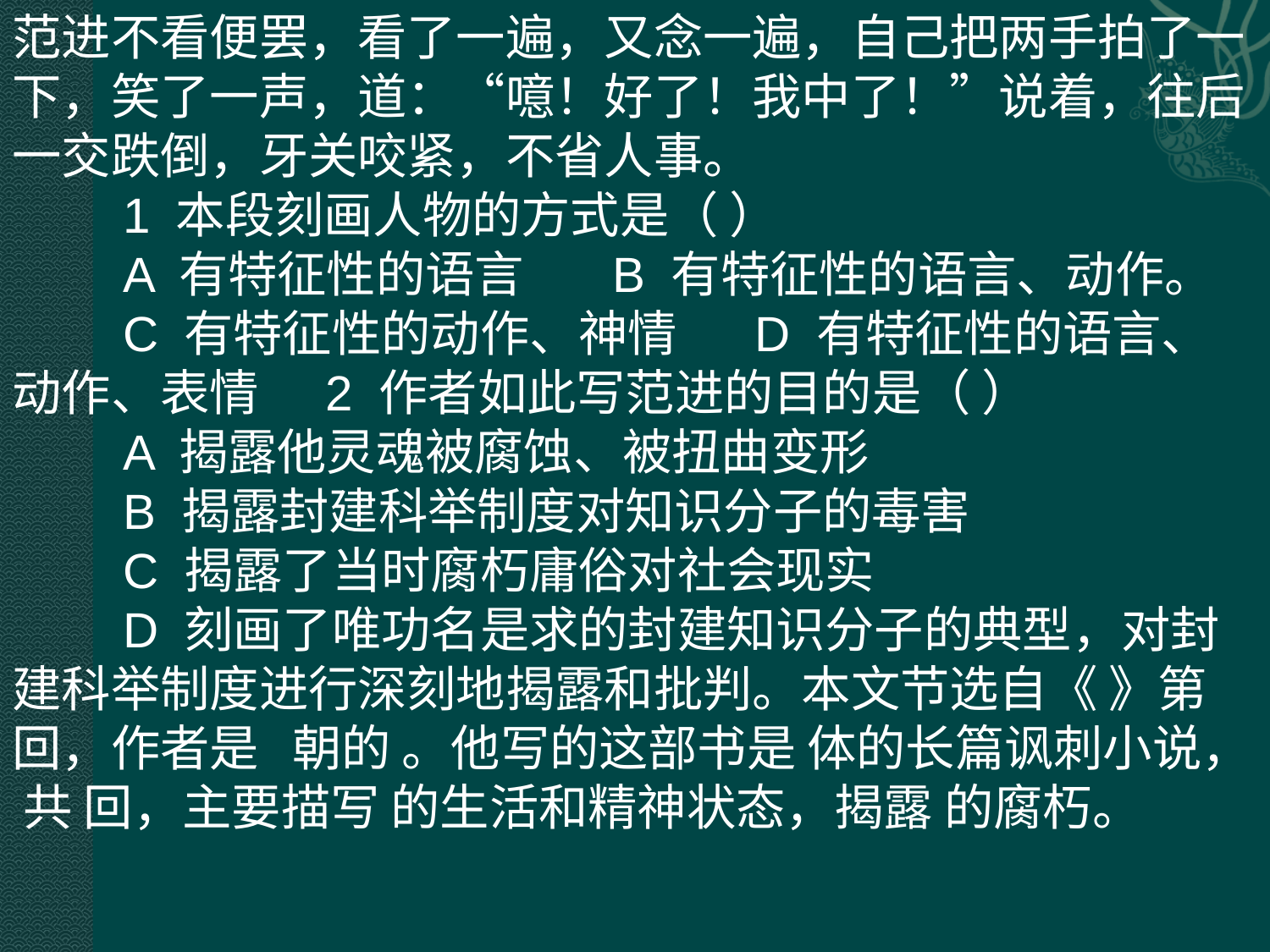

范进不看便罢，看了一遍，又念一遍，自己把两手拍了一下，笑了一声，道：“噫！好了！我中了！”说着，往后一交跌倒，牙关咬紧，不省人事。
　　1 本段刻画人物的方式是（ ）
　　A 有特征性的语言       B 有特征性的语言、动作。
　　C 有特征性的动作、神情      D 有特征性的语言、动作、表情     2 作者如此写范进的目的是（ ）
　　A 揭露他灵魂被腐蚀、被扭曲变形
　　B 揭露封建科举制度对知识分子的毒害
　　C 揭露了当时腐朽庸俗对社会现实
　　D 刻画了唯功名是求的封建知识分子的典型，对封建科举制度进行深刻地揭露和批判。本文节选自《 》第   回，作者是   朝的 。他写的这部书是 体的长篇讽刺小说，  共 回，主要描写 的生活和精神状态，揭露 的腐朽。